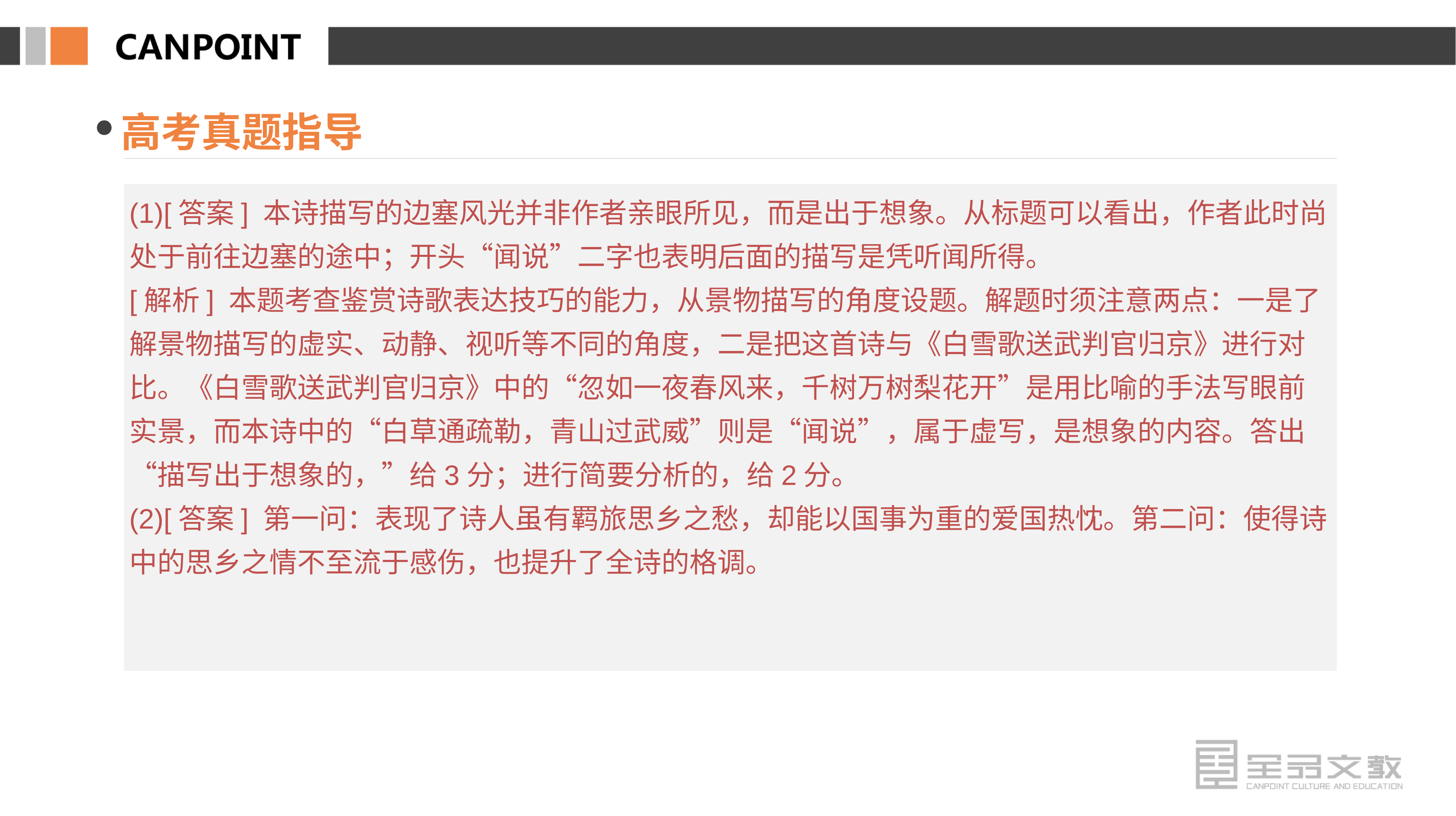

高考真题指导

(1)[答案] 本诗描写的边塞风光并非作者亲眼所见，而是出于想象。从标题可以看出，作者此时尚处于前往边塞的途中；开头“闻说”二字也表明后面的描写是凭听闻所得。
[解析] 本题考查鉴赏诗歌表达技巧的能力，从景物描写的角度设题。解题时须注意两点：一是了解景物描写的虚实、动静、视听等不同的角度，二是把这首诗与《白雪歌送武判官归京》进行对比。《白雪歌送武判官归京》中的“忽如一夜春风来，千树万树梨花开”是用比喻的手法写眼前实景，而本诗中的“白草通疏勒，青山过武威”则是“闻说”，属于虚写，是想象的内容。答出“描写出于想象的，”给3分；进行简要分析的，给2分。
(2)[答案] 第一问：表现了诗人虽有羁旅思乡之愁，却能以国事为重的爱国热忱。第二问：使得诗中的思乡之情不至流于感伤，也提升了全诗的格调。